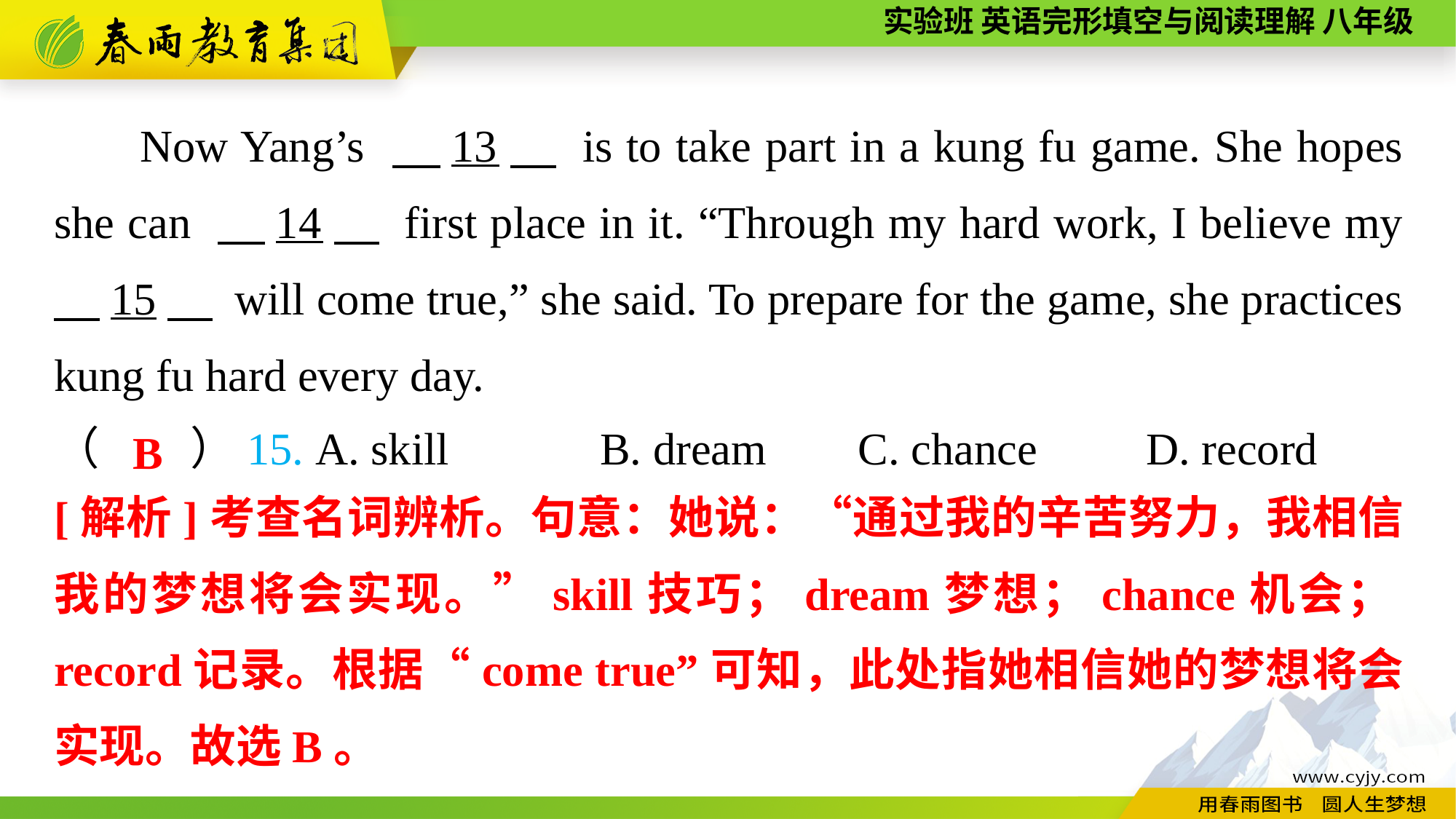

Now Yang’s 　13　 is to take part in a kung fu game. She hopes she can 　14　 first place in it. “Through my hard work, I believe my 　15　 will come true,” she said. To prepare for the game, she practices kung fu hard every day.
（　　）15. A. skill          	B. dream        C. chance   	D. record
B
[解析]考查名词辨析。句意：她说：“通过我的辛苦努力，我相信我的梦想将会实现。”skill技巧；dream梦想；chance机会；record记录。根据“come true”可知，此处指她相信她的梦想将会实现。故选B。